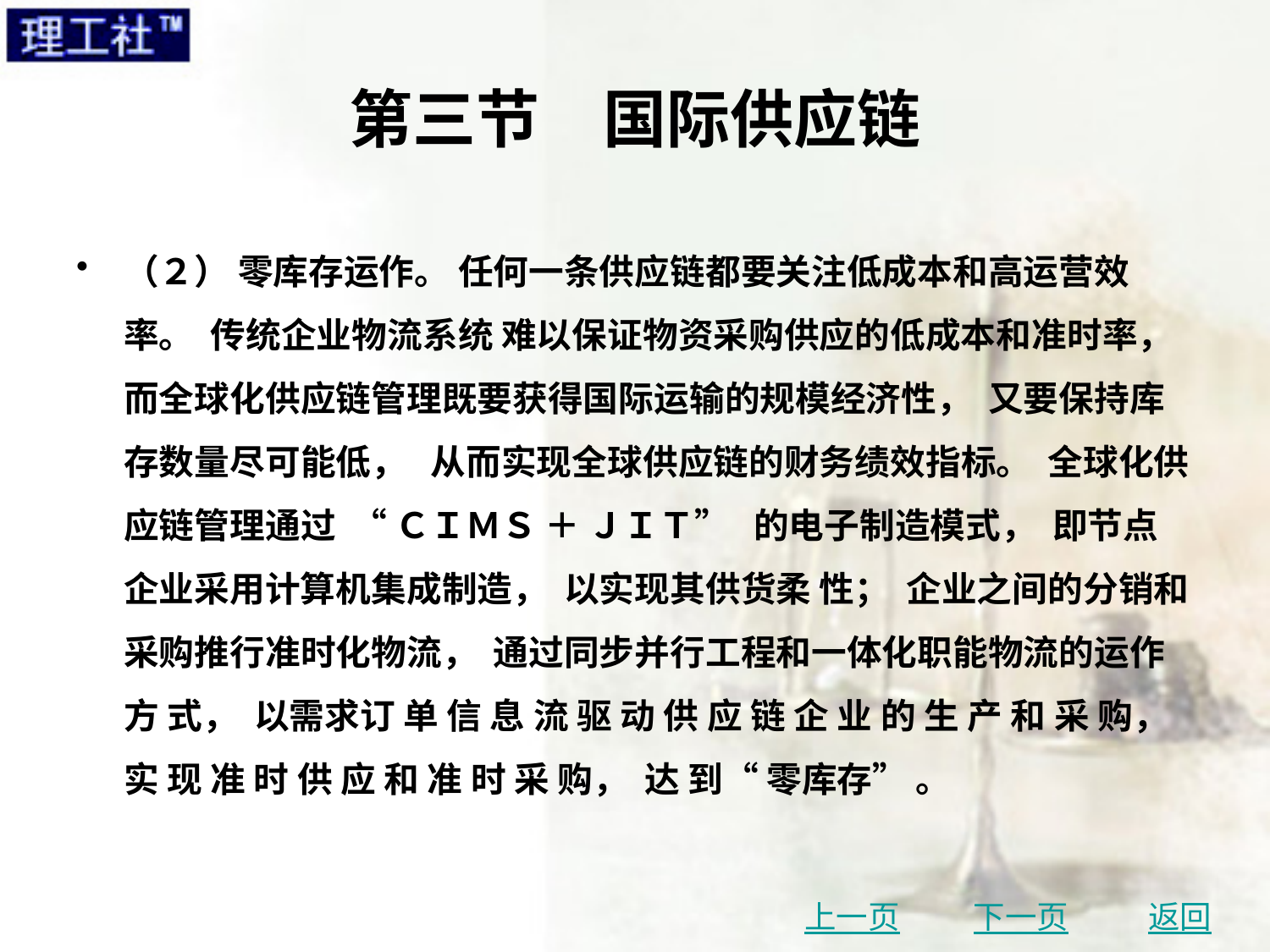

# 第三节　国际供应链
（２） 零库存运作。 任何一条供应链都要关注低成本和高运营效率。  传统企业物流系统 难以保证物资采购供应的低成本和准时率，  而全球化供应链管理既要获得国际运输的规模经济性，  又要保持库存数量尽可能低，   从而实现全球供应链的财务绩效指标。  全球化供应链管理通过  “ ＣＩＭＳ ＋ ＪＩＴ”   的电子制造模式，  即节点企业采用计算机集成制造，  以实现其供货柔 性；  企业之间的分销和采购推行准时化物流，  通过同步并行工程和一体化职能物流的运作方 式，  以需求订 单 信 息 流 驱 动 供 应 链 企 业 的 生 产 和 采 购，  实 现 准 时 供 应 和 准 时 采 购，  达 到“ 零库存” 。

上一页
下一页
返回